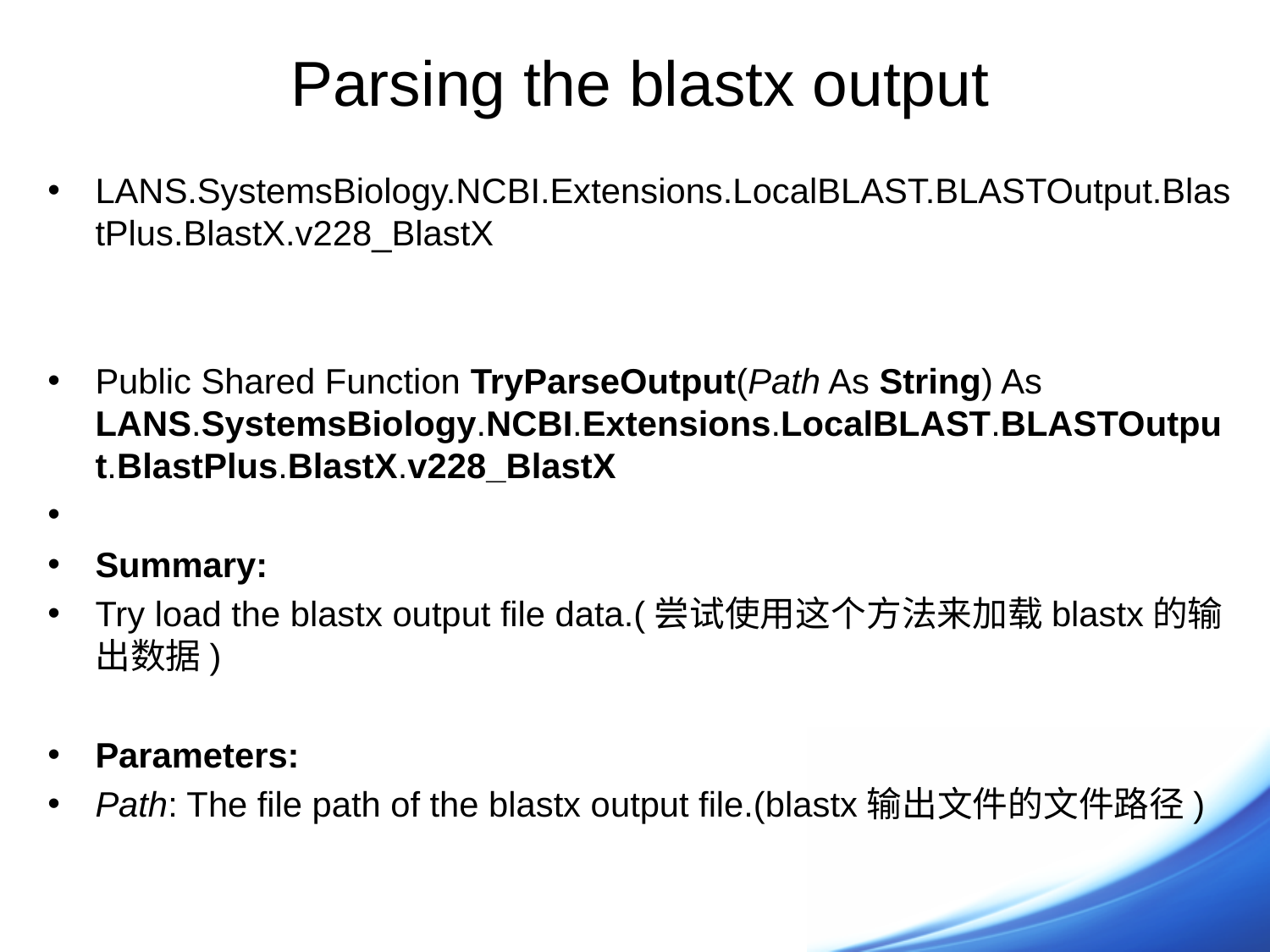

# Parsing the blastx output
LANS.SystemsBiology.NCBI.Extensions.LocalBLAST.BLASTOutput.BlastPlus.BlastX.v228_BlastX

Public Shared Function TryParseOutput(Path As String) As LANS.SystemsBiology.NCBI.Extensions.LocalBLAST.BLASTOutput.BlastPlus.BlastX.v228_BlastX

Summary:
Try load the blastx output file data.(尝试使用这个方法来加载blastx的输出数据)

Parameters:
Path: The file path of the blastx output file.(blastx输出文件的文件路径)